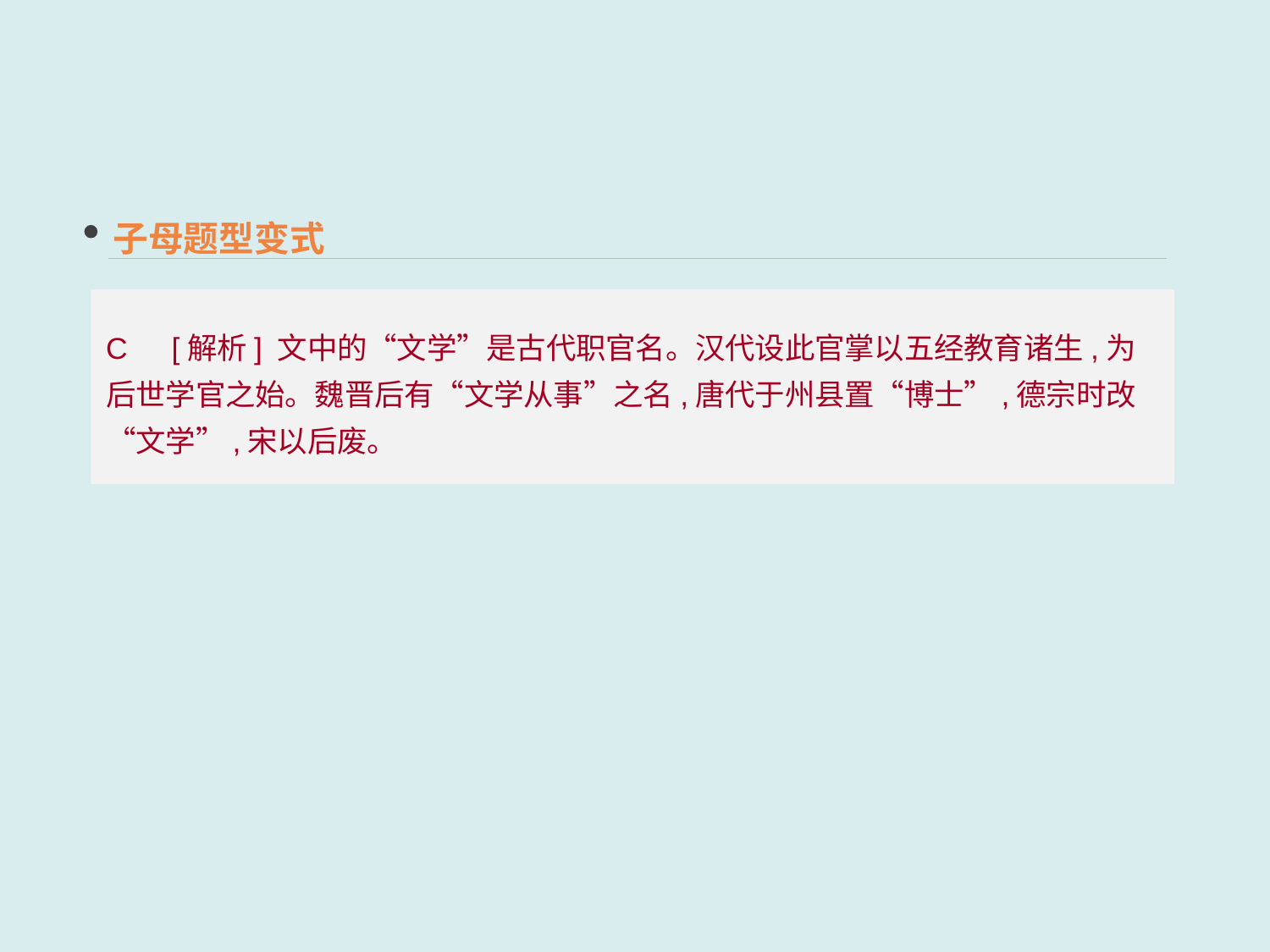

子母题型变式

C　[解析] 文中的“文学”是古代职官名。汉代设此官掌以五经教育诸生,为后世学官之始。魏晋后有“文学从事”之名,唐代于州县置“博士”,德宗时改“文学”,宋以后废。